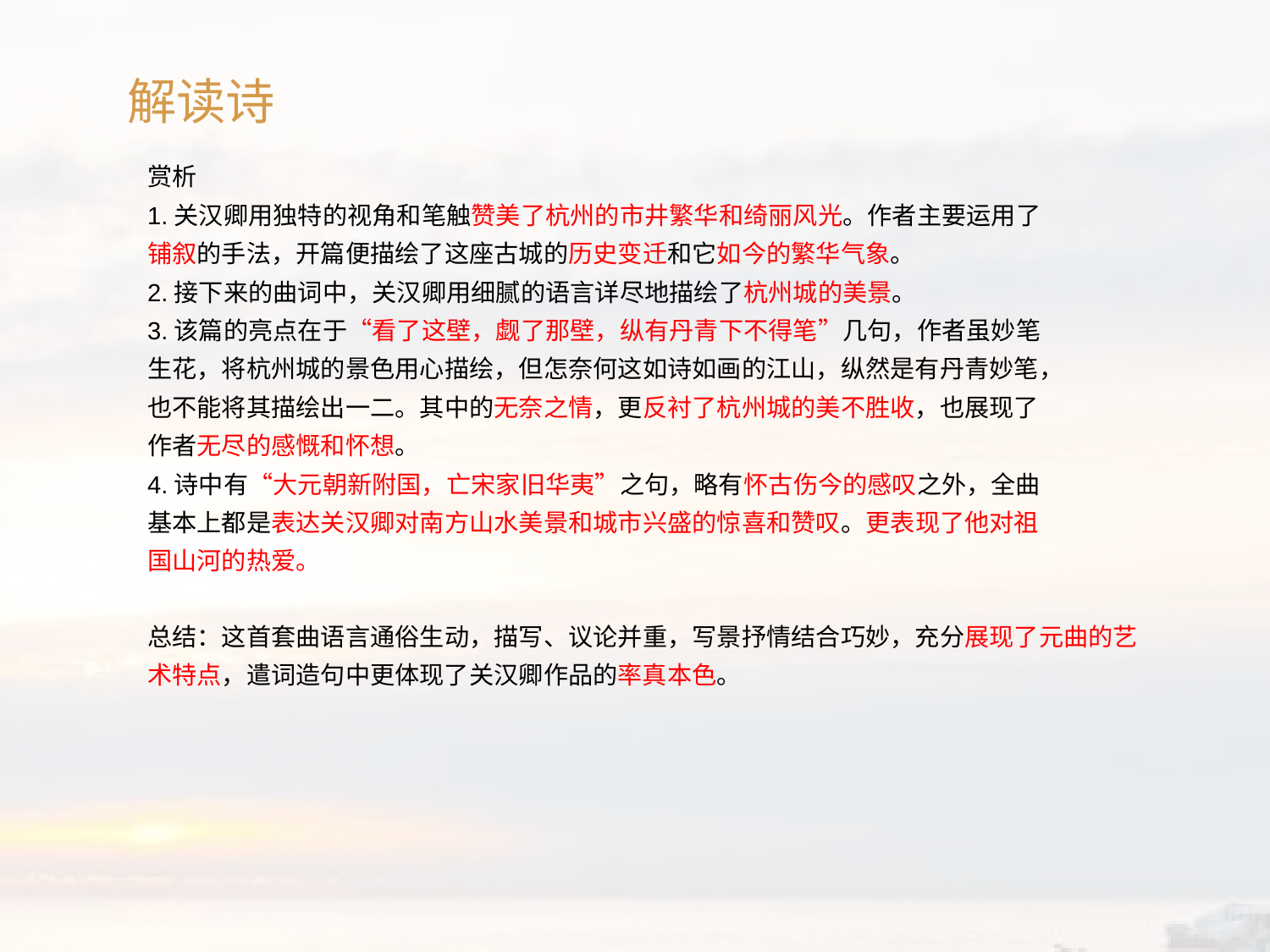

解读诗
赏析
1.关汉卿用独特的视角和笔触赞美了杭州的市井繁华和绮丽风光。作者主要运用了铺叙的手法，开篇便描绘了这座古城的历史变迁和它如今的繁华气象。
2.接下来的曲词中，关汉卿用细腻的语言详尽地描绘了杭州城的美景。
3.该篇的亮点在于“看了这壁，觑了那壁，纵有丹青下不得笔”几句，作者虽妙笔生花，将杭州城的景色用心描绘，但怎奈何这如诗如画的江山，纵然是有丹青妙笔，也不能将其描绘出一二。其中的无奈之情，更反衬了杭州城的美不胜收，也展现了作者无尽的感慨和怀想。
4.诗中有“大元朝新附国，亡宋家旧华夷”之句，略有怀古伤今的感叹之外，全曲基本上都是表达关汉卿对南方山水美景和城市兴盛的惊喜和赞叹。更表现了他对祖国山河的热爱。
总结：这首套曲语言通俗生动，描写、议论并重，写景抒情结合巧妙，充分展现了元曲的艺术特点，遣词造句中更体现了关汉卿作品的率真本色。